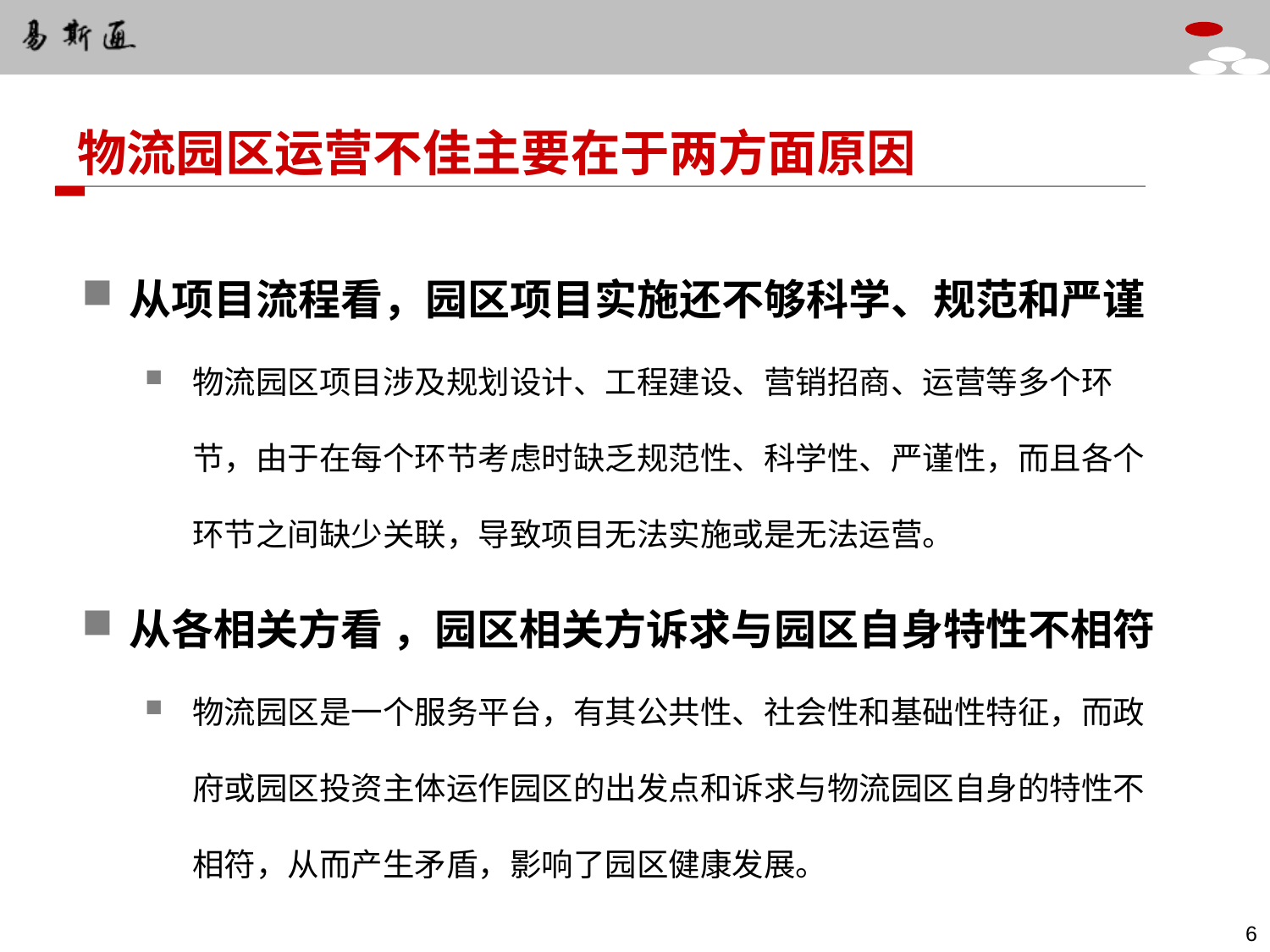

物流园区运营不佳主要在于两方面原因

从项目流程看，园区项目实施还不够科学、规范和严谨
物流园区项目涉及规划设计、工程建设、营销招商、运营等多个环节，由于在每个环节考虑时缺乏规范性、科学性、严谨性，而且各个环节之间缺少关联，导致项目无法实施或是无法运营。
从各相关方看 ，园区相关方诉求与园区自身特性不相符
物流园区是一个服务平台，有其公共性、社会性和基础性特征，而政府或园区投资主体运作园区的出发点和诉求与物流园区自身的特性不相符，从而产生矛盾，影响了园区健康发展。
6